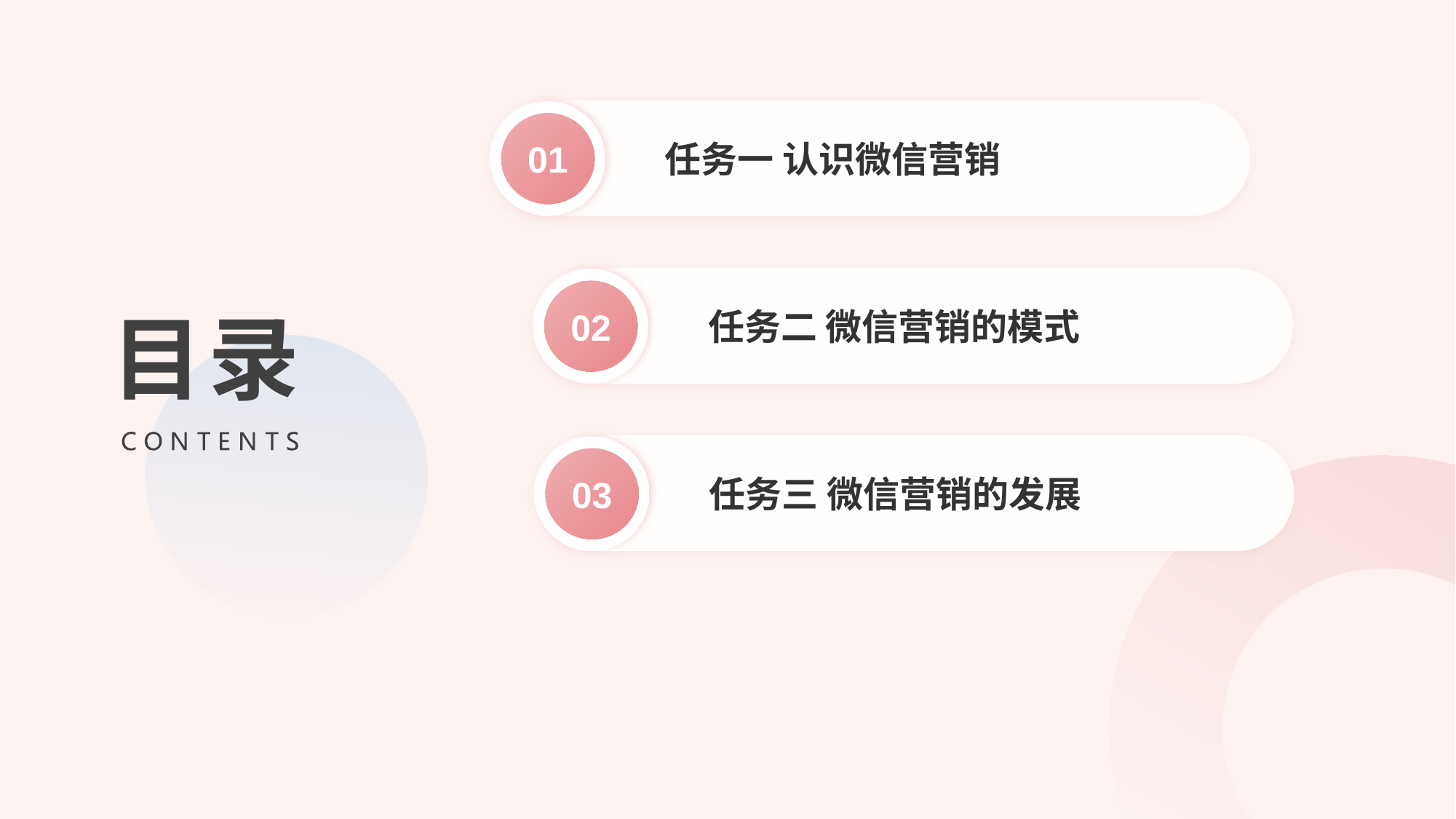

任务一 认识微信营销

01
目录

任务二 微信营销的模式

02

任务三 微信营销的发展

03